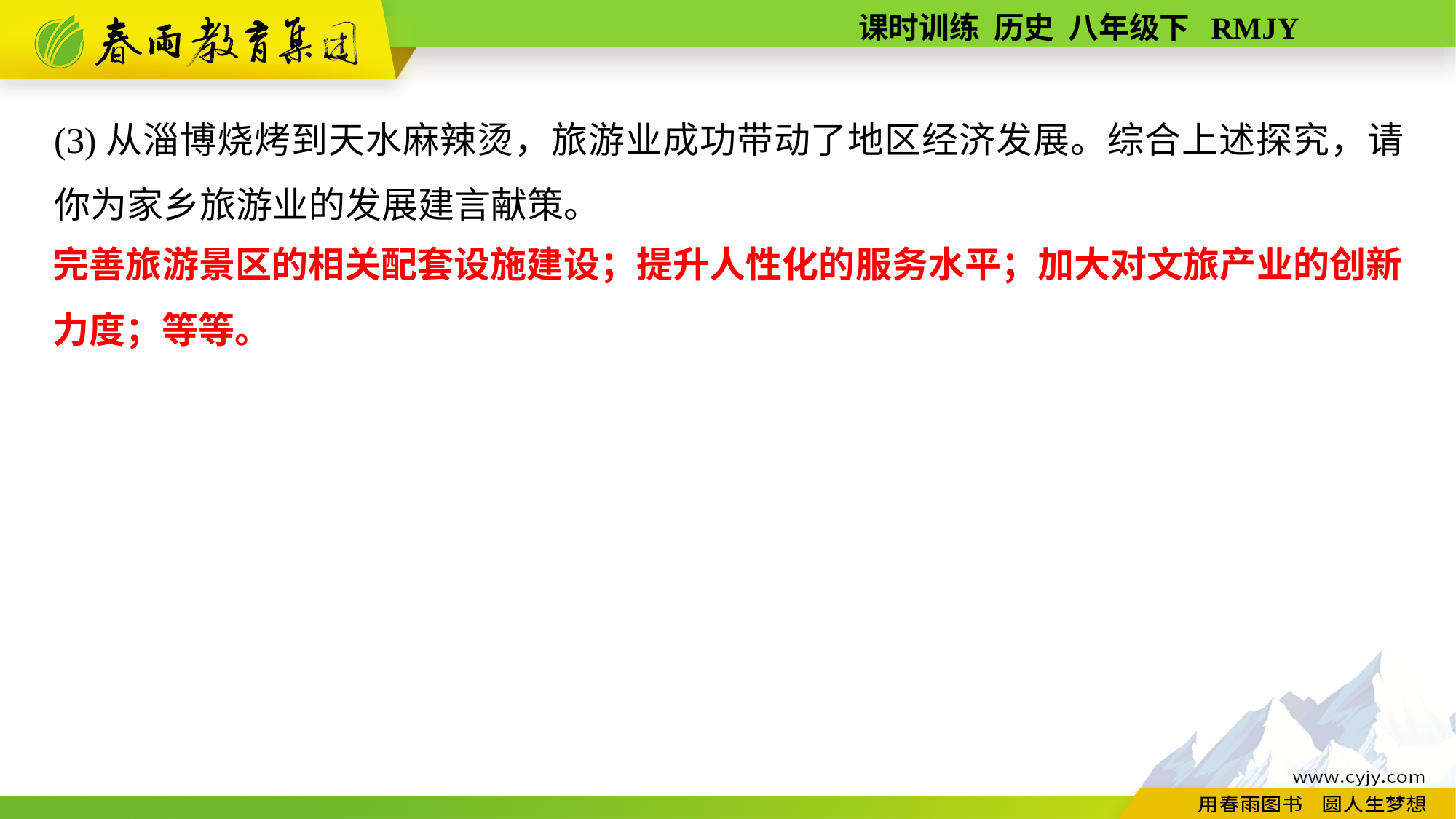

(3)从淄博烧烤到天水麻辣烫，旅游业成功带动了地区经济发展。综合上述探究，请你为家乡旅游业的发展建言献策。
完善旅游景区的相关配套设施建设；提升人性化的服务水平；加大对文旅产业的创新力度；等等。